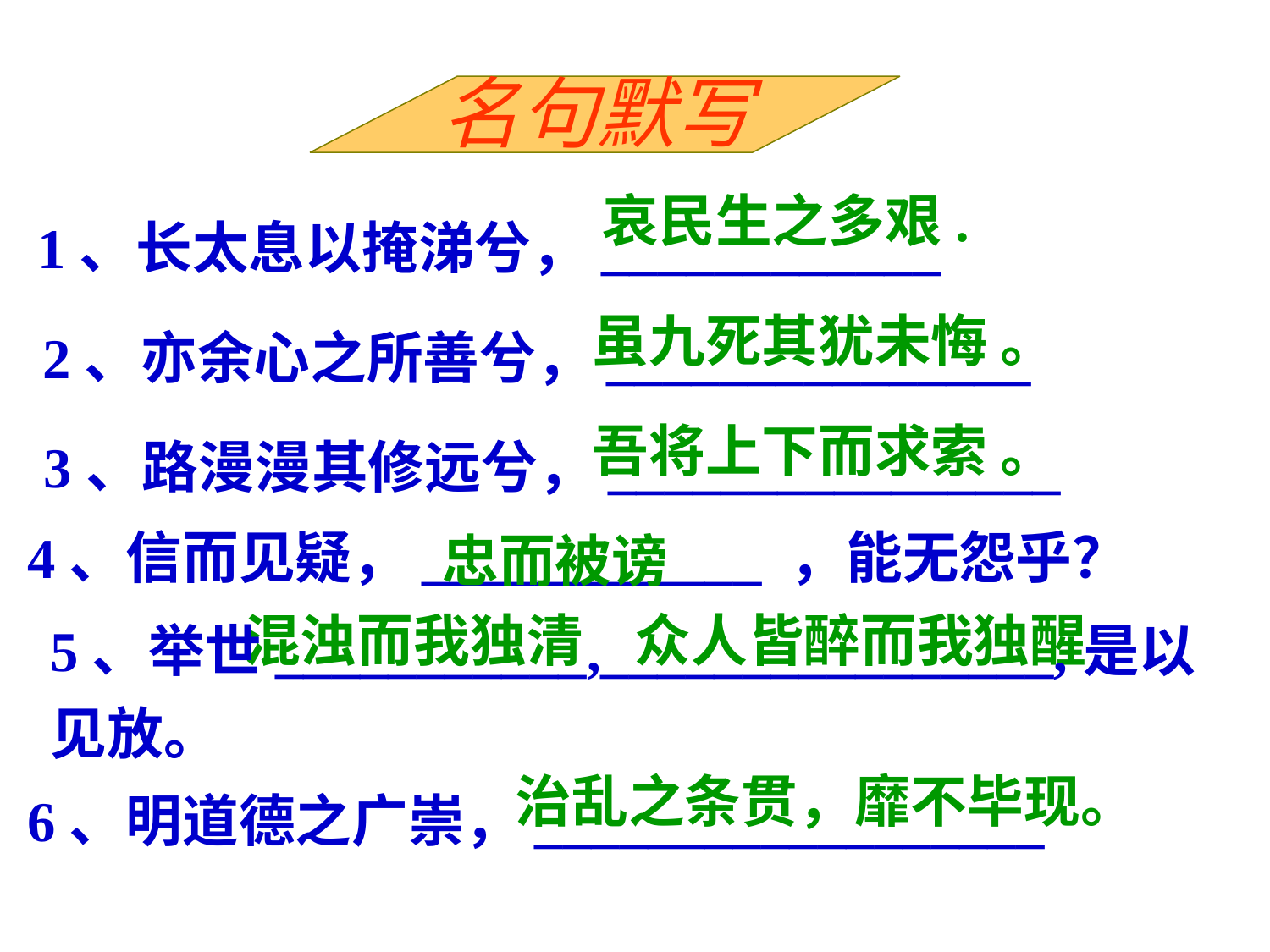

名句默写
哀民生之多艰.
1、长太息以掩涕兮，____________
2、亦余心之所善兮，_______________
虽九死其犹未悔 。
3、路漫漫其修远兮，________________
吾将上下而求索 。
4、信而见疑，____________ ，能无怨乎？
忠而被谤
混浊而我独清
众人皆醉而我独醒
5、举世___________,________________,是以
见放。
治乱之条贯，靡不毕现。
6、明道德之广崇，__________________